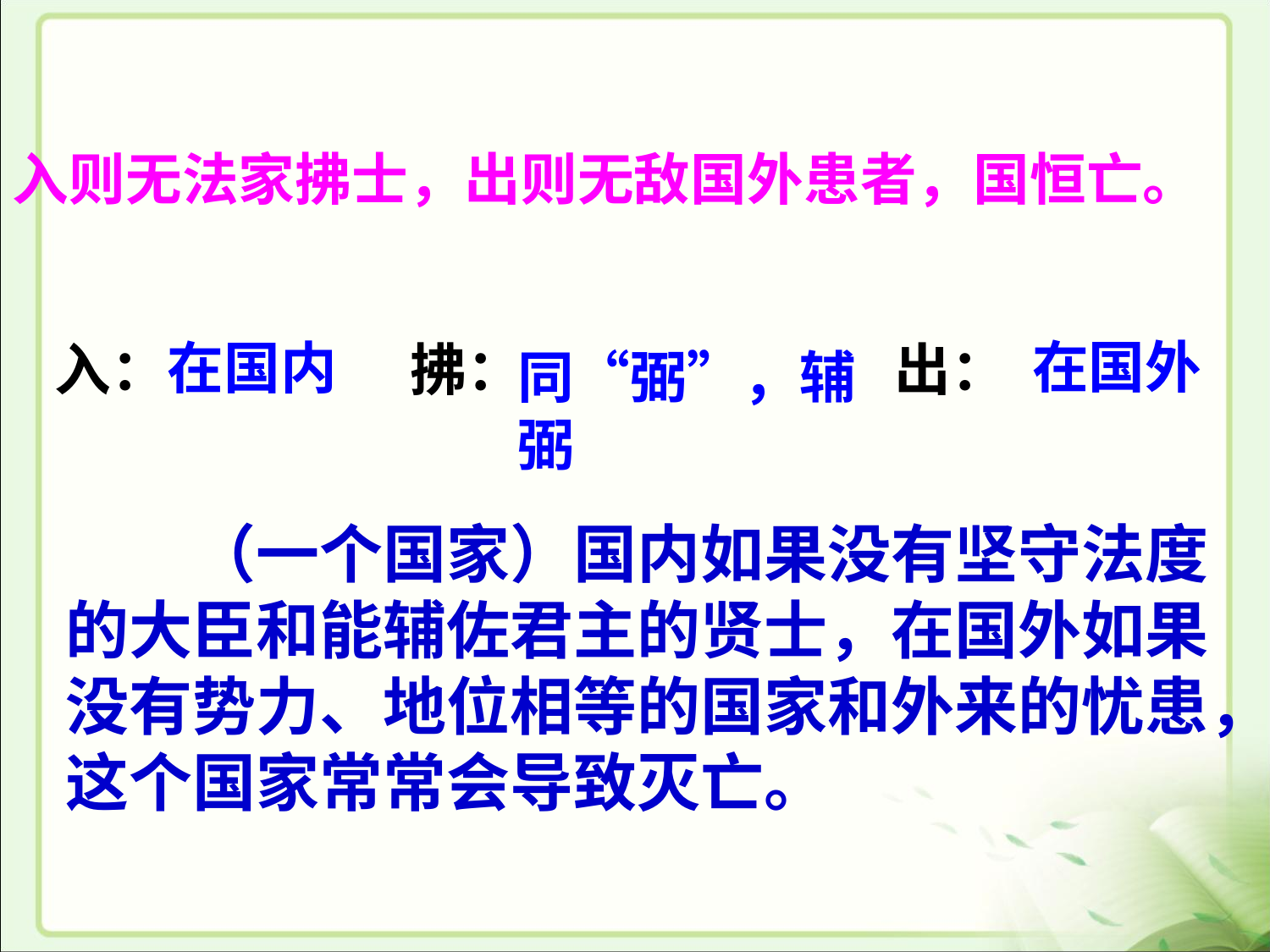

入则无法家拂士，出则无敌国外患者，国恒亡。
在国外
在国内
入：　　          拂：　　                    出：
同“弼”，辅弼
　　（一个国家）国内如果没有坚守法度的大臣和能辅佐君主的贤士，在国外如果没有势力、地位相等的国家和外来的忧患，这个国家常常会导致灭亡。